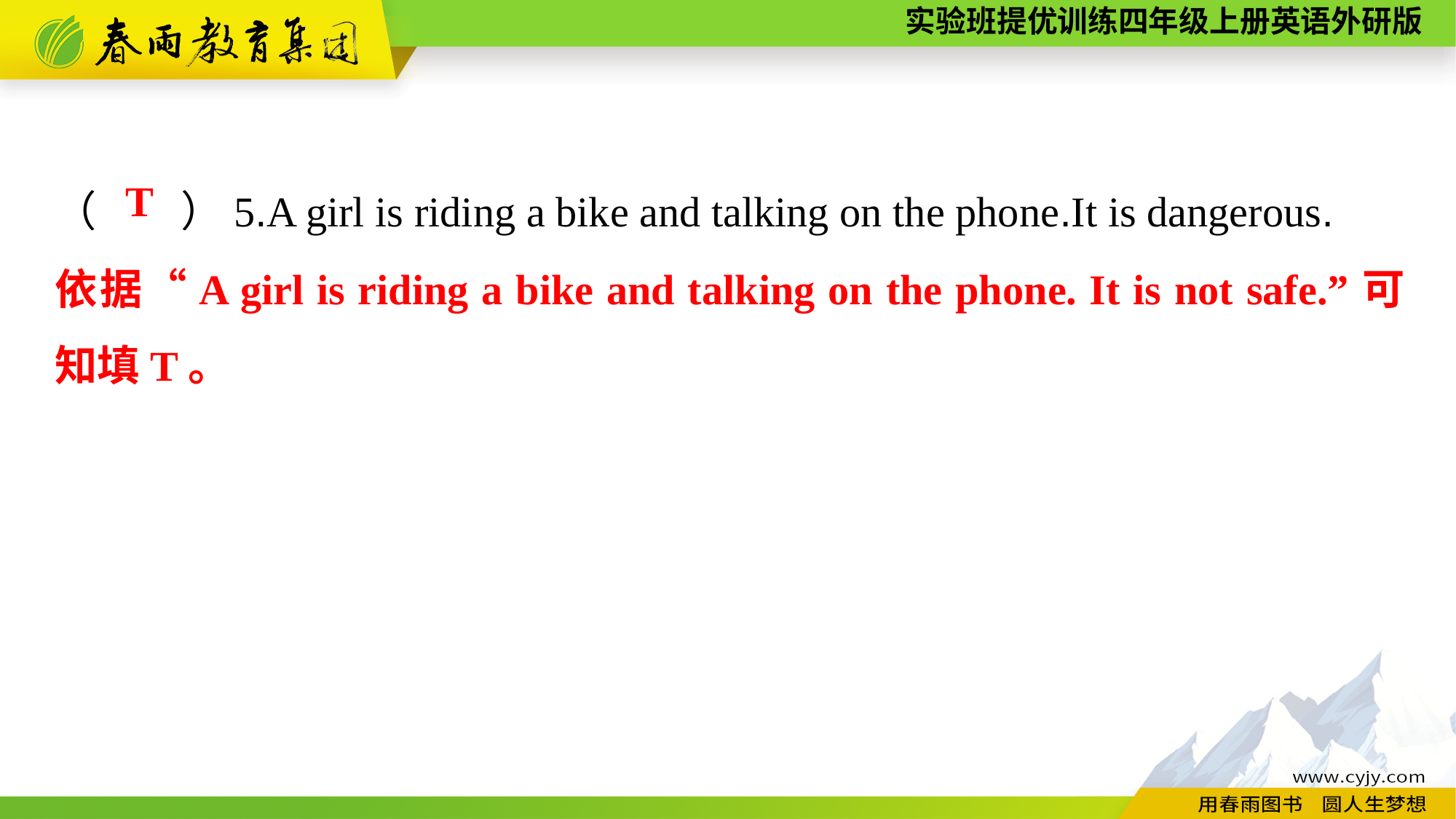

（　　）5.A girl is riding a bike and talking on the phone.It is dangerous.
T
依据“A girl is riding a bike and talking on the phone. It is not safe.”可知填T。